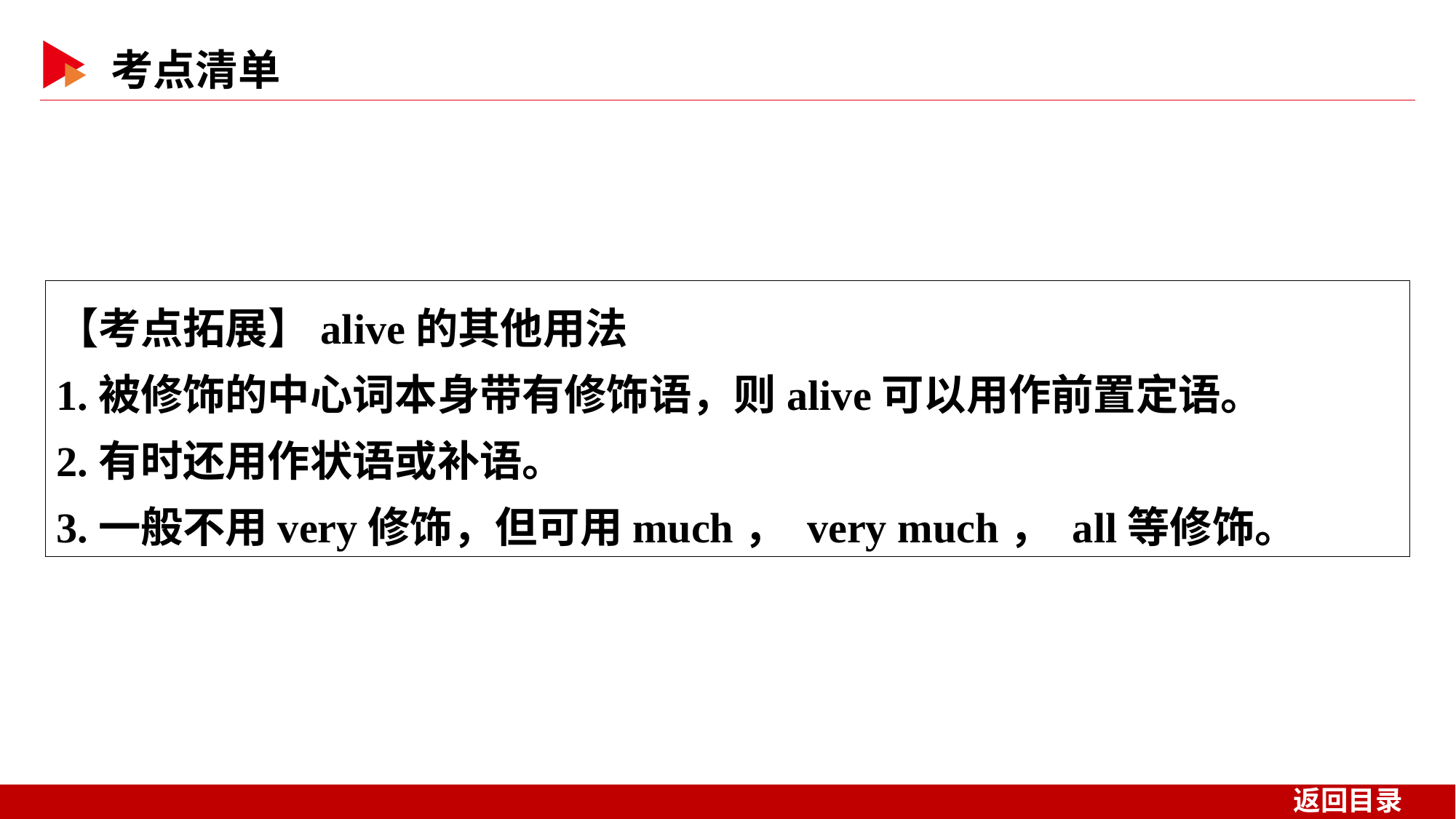

【考点拓展】alive的其他用法
1.被修饰的中心词本身带有修饰语，则alive可以用作前置定语。
2.有时还用作状语或补语。
3.一般不用very修饰，但可用much， very much， all等修饰。